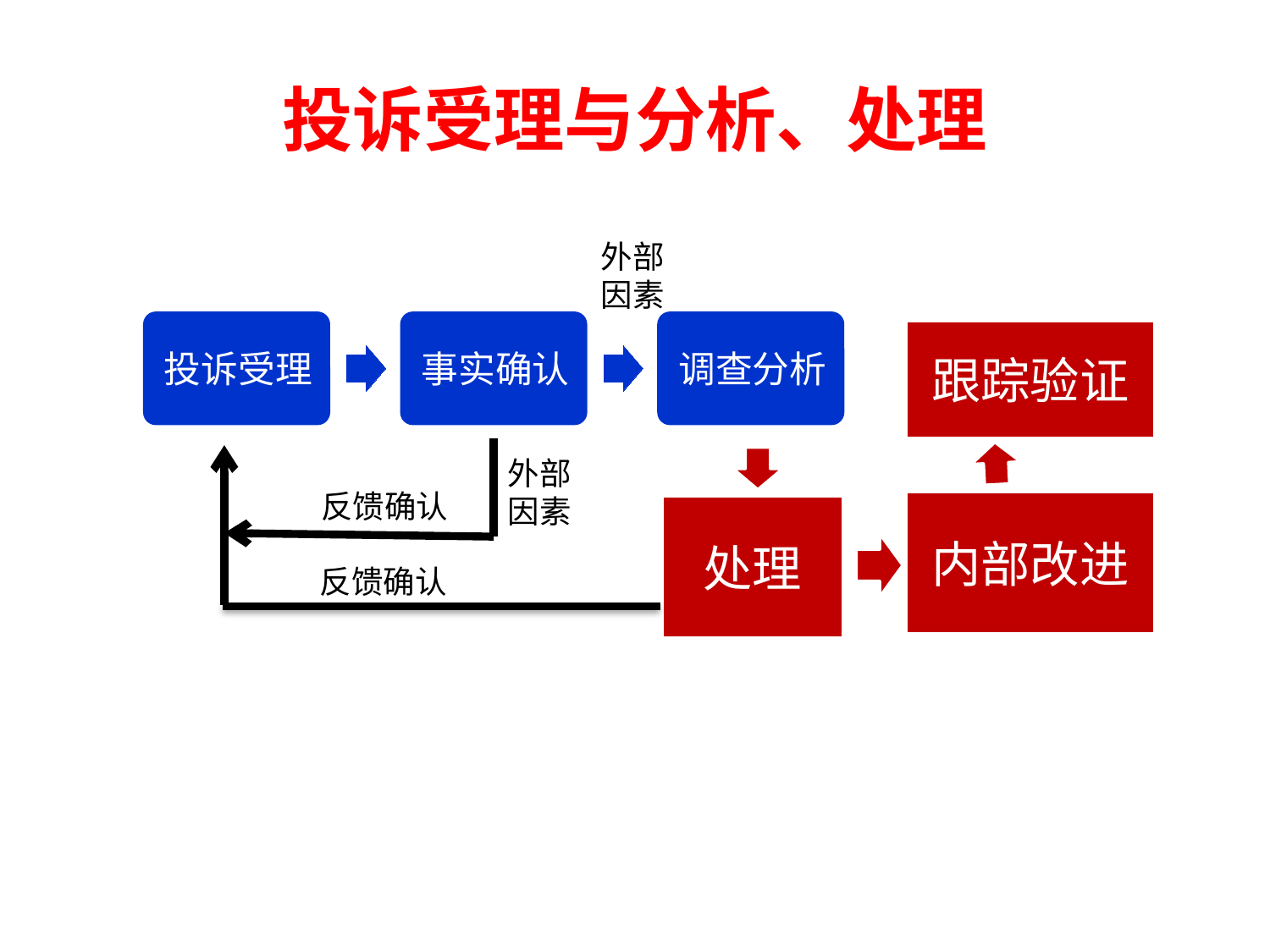

# 投诉受理与分析、处理
外部因素
投诉受理

事实确认

调查分析
跟踪验证

外部因素

反馈确认
内部改进
处理

反馈确认